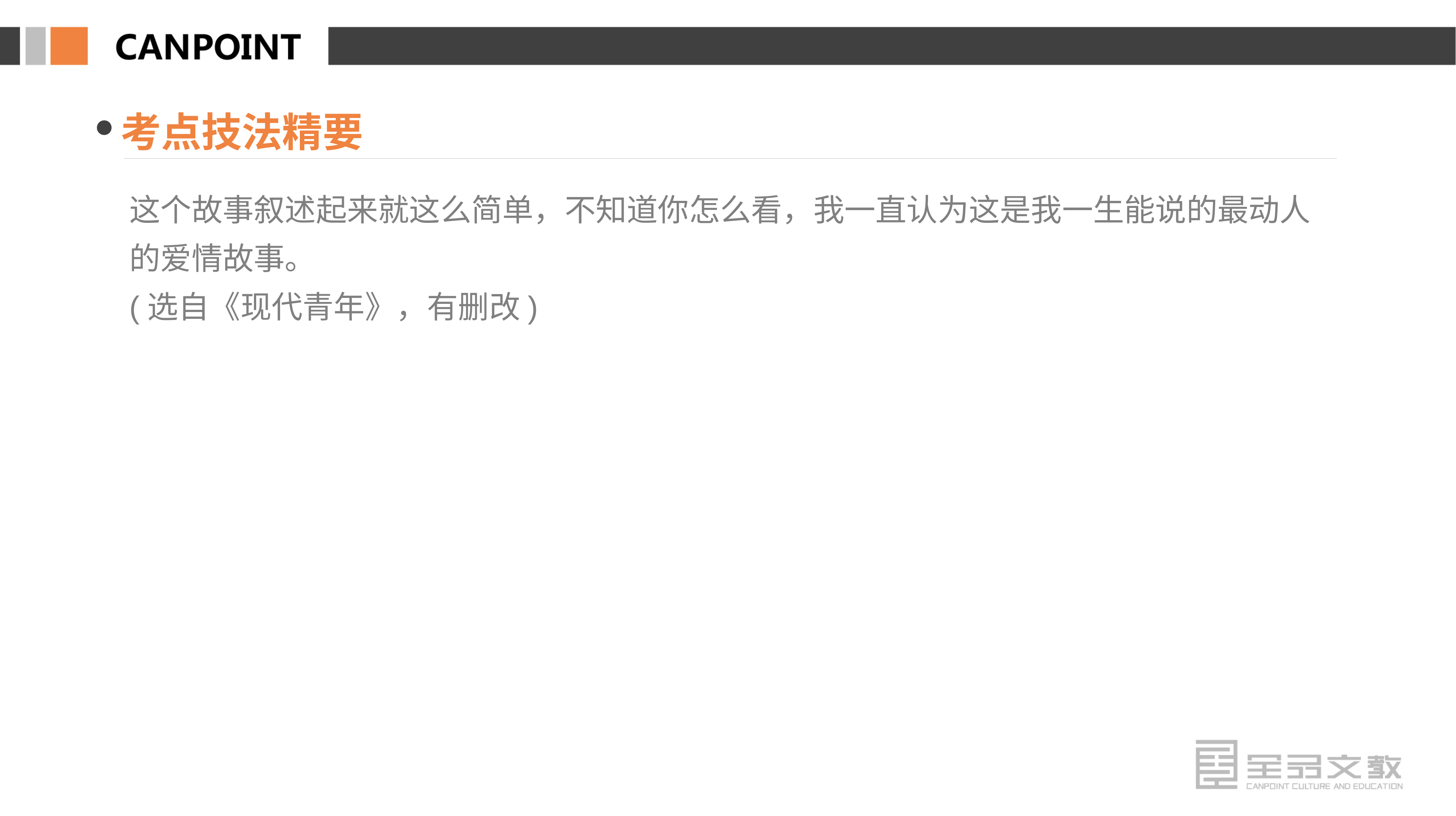

考点技法精要

这个故事叙述起来就这么简单，不知道你怎么看，我一直认为这是我一生能说的最动人的爱情故事。
(选自《现代青年》，有删改)